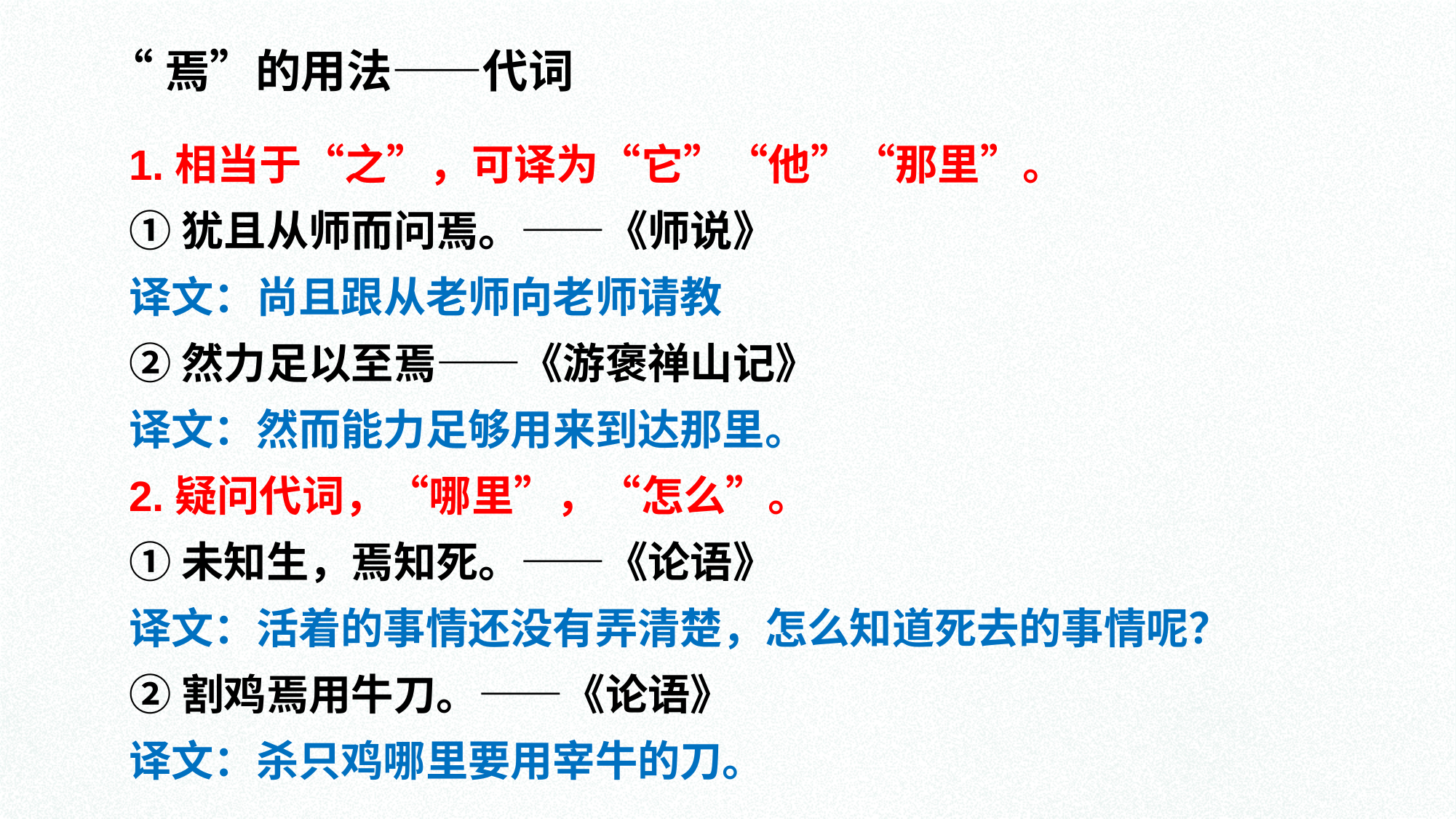

“焉”的用法——代词
1.相当于“之”，可译为“它”“他”“那里”。
①犹且从师而问焉。——《师说》
译文：尚且跟从老师向老师请教
②然力足以至焉——《游褒禅山记》
译文：然而能力足够用来到达那里。
2.疑问代词，“哪里”，“怎么”。
①未知生，焉知死。——《论语》
译文：活着的事情还没有弄清楚，怎么知道死去的事情呢？
②割鸡焉用牛刀。——《论语》
译文：杀只鸡哪里要用宰牛的刀。